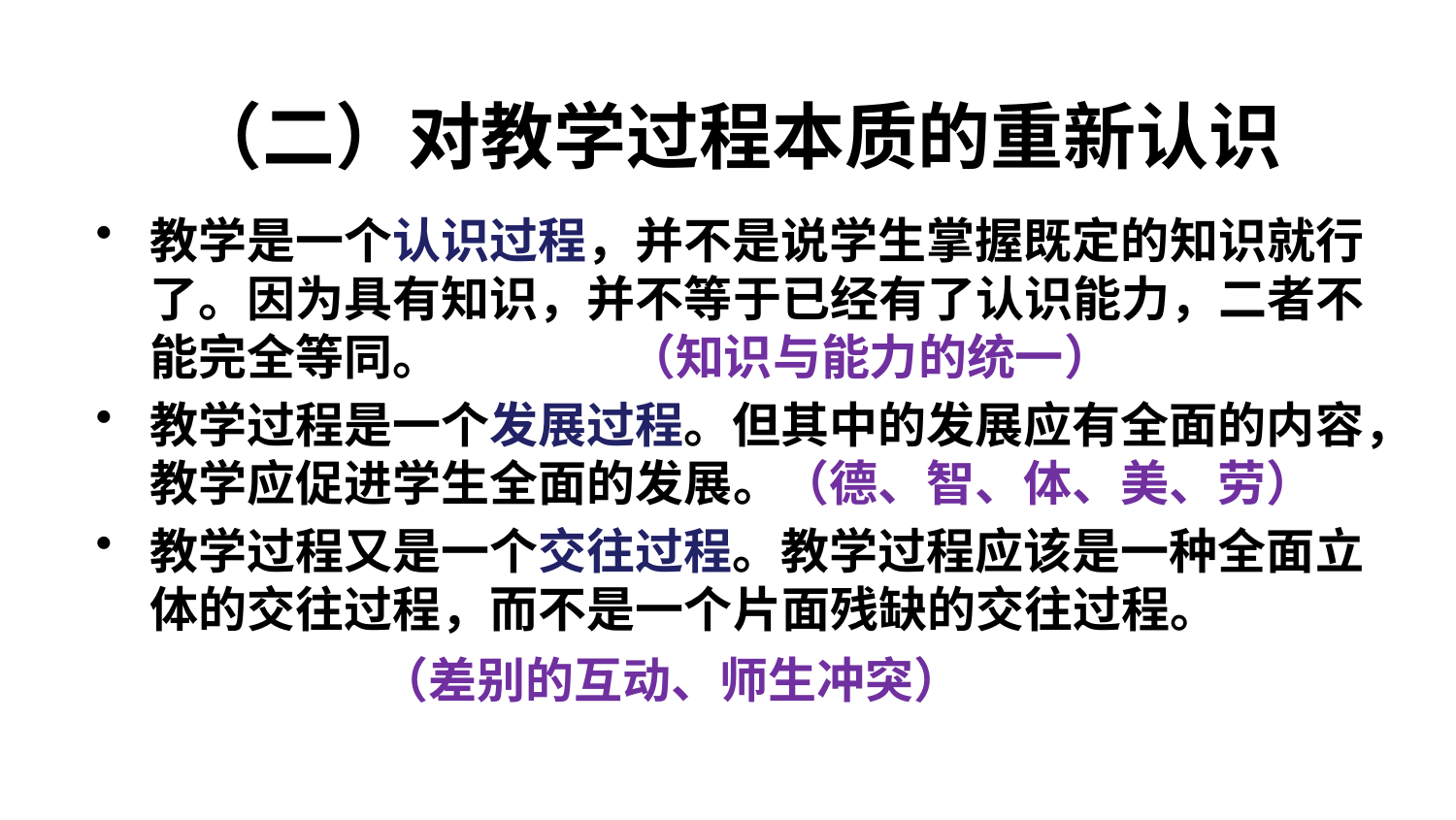

# （二）对教学过程本质的重新认识
教学是一个认识过程，并不是说学生掌握既定的知识就行了。因为具有知识，并不等于已经有了认识能力，二者不能完全等同。                 （知识与能力的统一）
教学过程是一个发展过程。但其中的发展应有全面的内容，教学应促进学生全面的发展。（德、智、体、美、劳）
教学过程又是一个交往过程。教学过程应该是一种全面立体的交往过程，而不是一个片面残缺的交往过程。
                         （差别的互动、师生冲突）